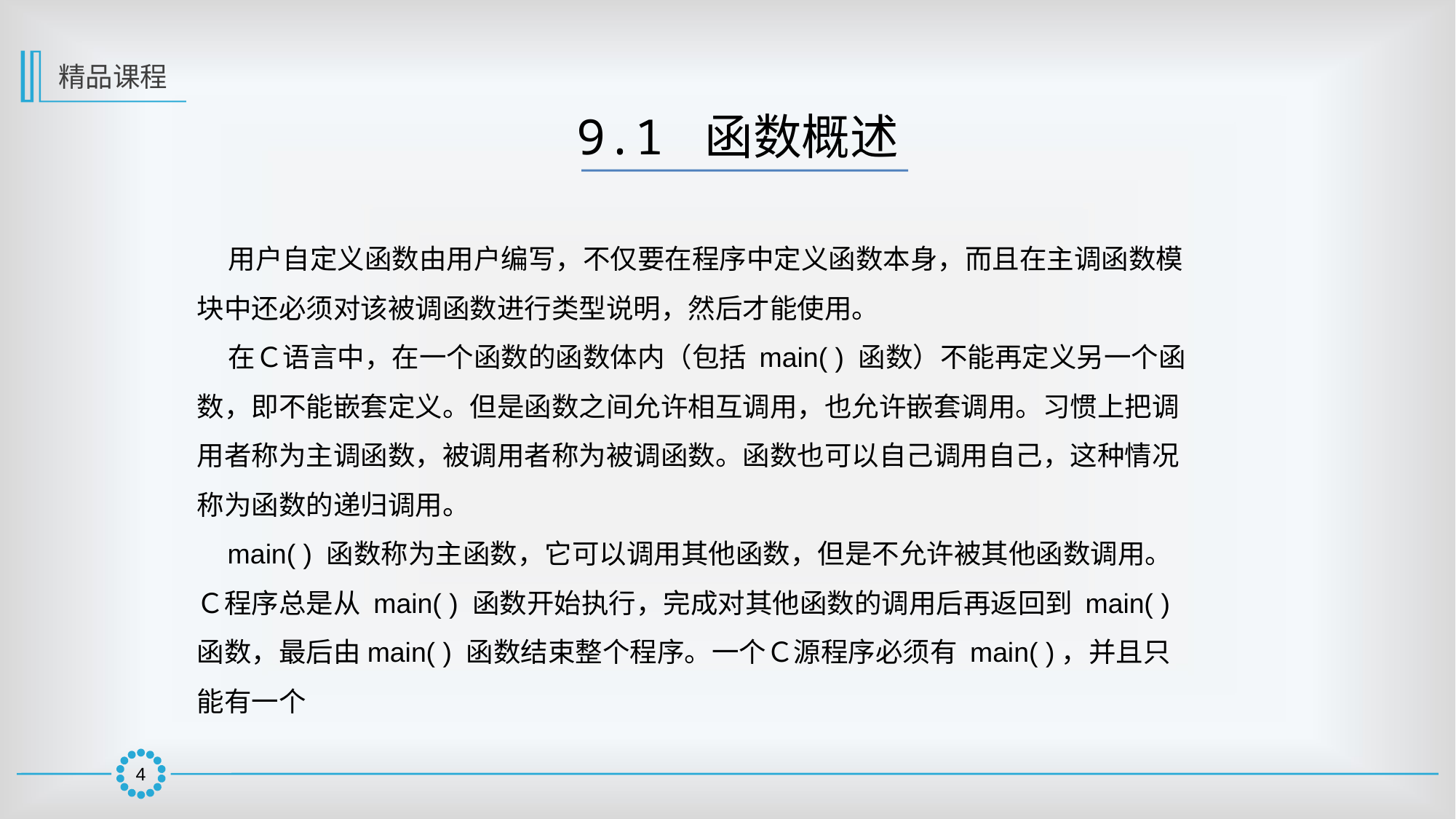

精品课程
9.1 函数概述

    用户自定义函数由用户编写，不仅要在程序中定义函数本身，而且在主调函数模块中还必须对该被调函数进行类型说明，然后才能使用。
    在Ｃ语言中，在一个函数的函数体内（包括 main( ) 函数）不能再定义另一个函数，即不能嵌套定义。但是函数之间允许相互调用，也允许嵌套调用。习惯上把调用者称为主调函数，被调用者称为被调函数。函数也可以自己调用自己，这种情况称为函数的递归调用。
    main( ) 函数称为主函数，它可以调用其他函数，但是不允许被其他函数调用。Ｃ程序总是从 main( ) 函数开始执行，完成对其他函数的调用后再返回到 main( ) 函数，最后由main( ) 函数结束整个程序。一个Ｃ源程序必须有 main( )，并且只能有一个

4